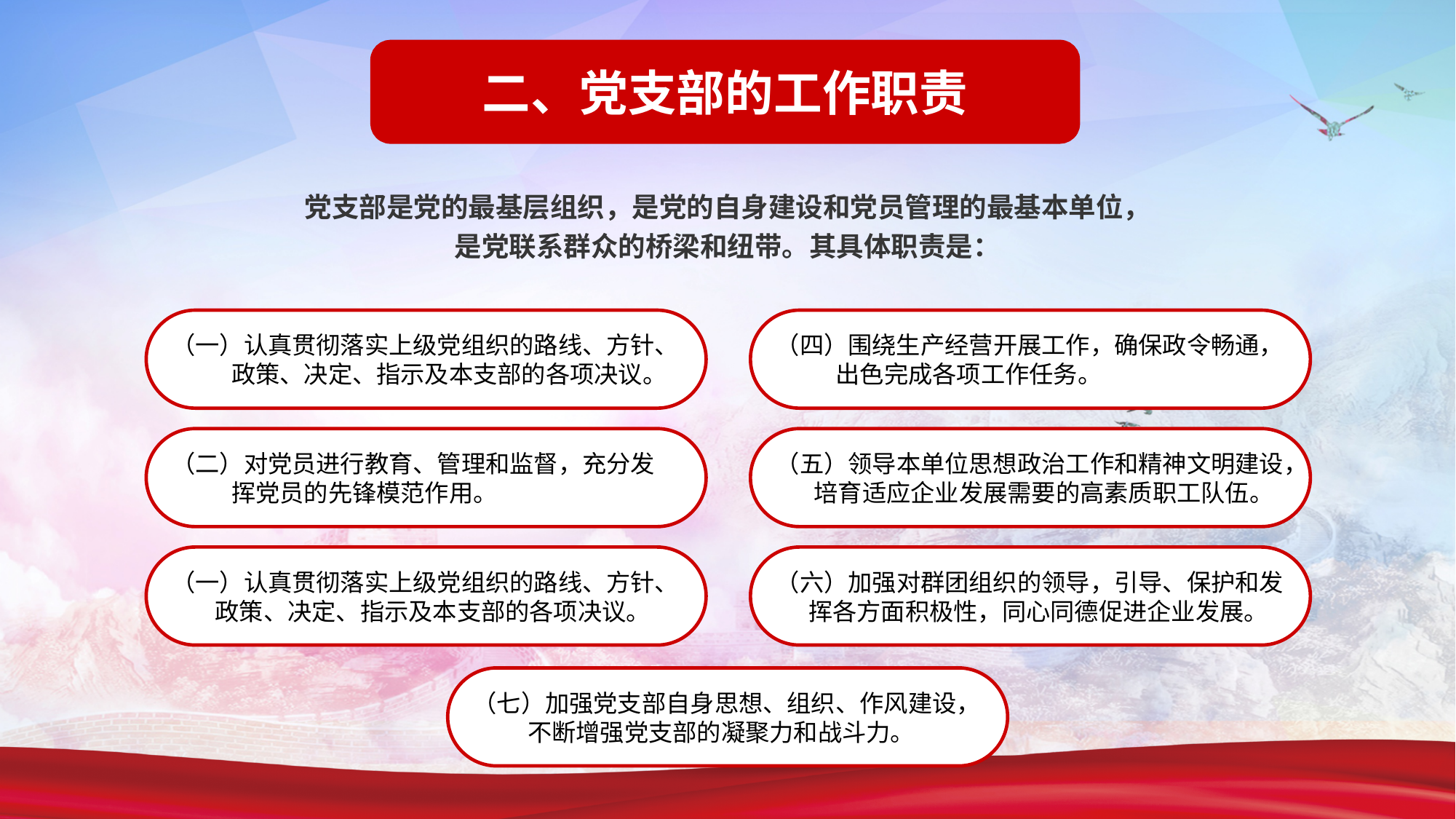

二、党支部的工作职责
党支部是党的最基层组织，是党的自身建设和党员管理的最基本单位，
是党联系群众的桥梁和纽带。其具体职责是：
（一）认真贯彻落实上级党组织的路线、方针、
          政策、决定、指示及本支部的各项决议。
（四）围绕生产经营开展工作，确保政令畅通，
          出色完成各项工作任务。
（二）对党员进行教育、管理和监督，充分发
          挥党员的先锋模范作用。
（五）领导本单位思想政治工作和精神文明建设，
      培育适应企业发展需要的高素质职工队伍。
（一）认真贯彻落实上级党组织的路线、方针、
       政策、决定、指示及本支部的各项决议。
（六）加强对群团组织的领导，引导、保护和发
     挥各方面积极性，同心同德促进企业发展。
（七）加强党支部自身思想、组织、作风建设，
         不断增强党支部的凝聚力和战斗力。